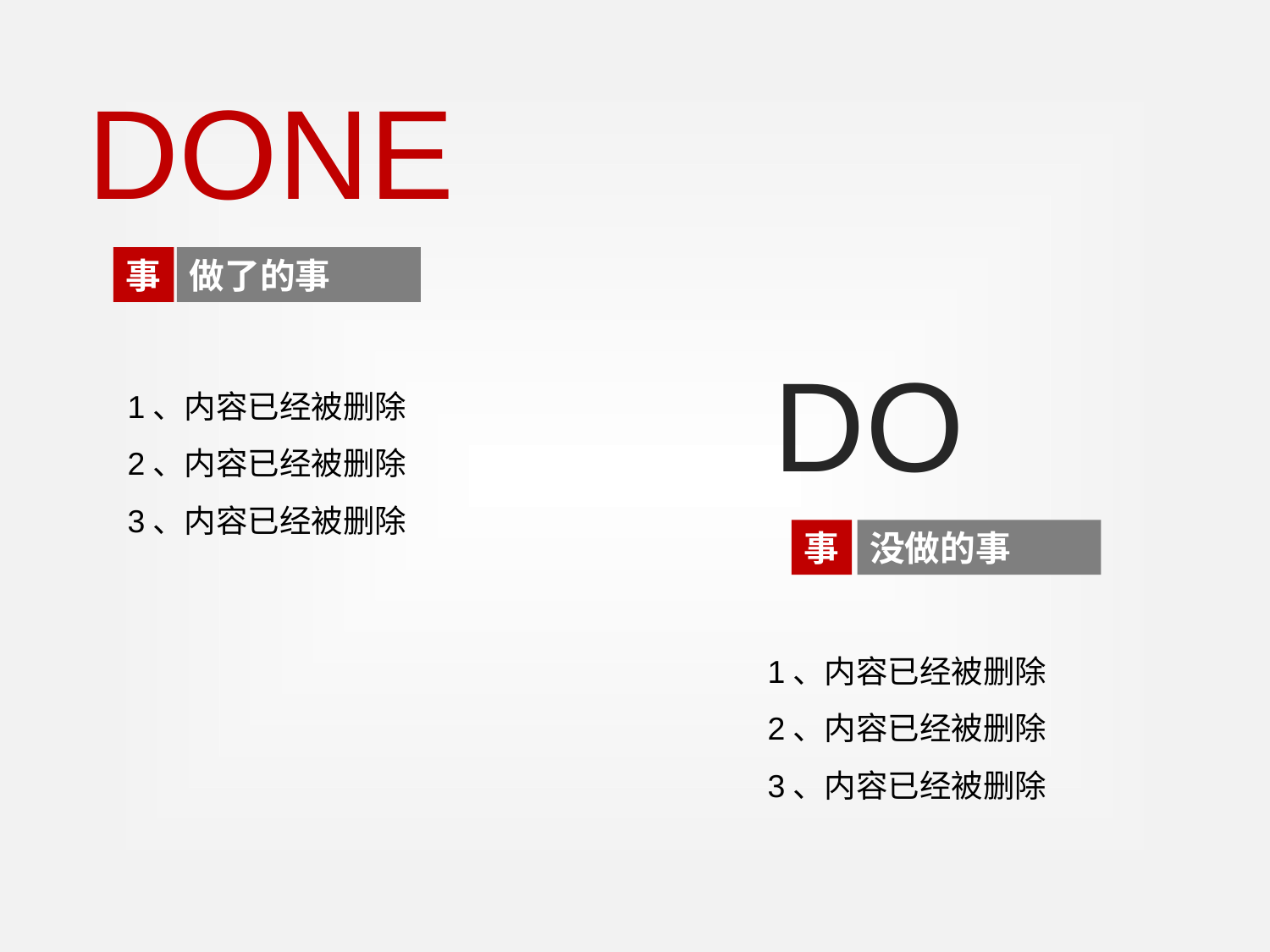

DONE
事
做了的事
DO
1、内容已经被删除
2、内容已经被删除
3、内容已经被删除

事
没做的事
1、内容已经被删除
2、内容已经被删除
3、内容已经被删除